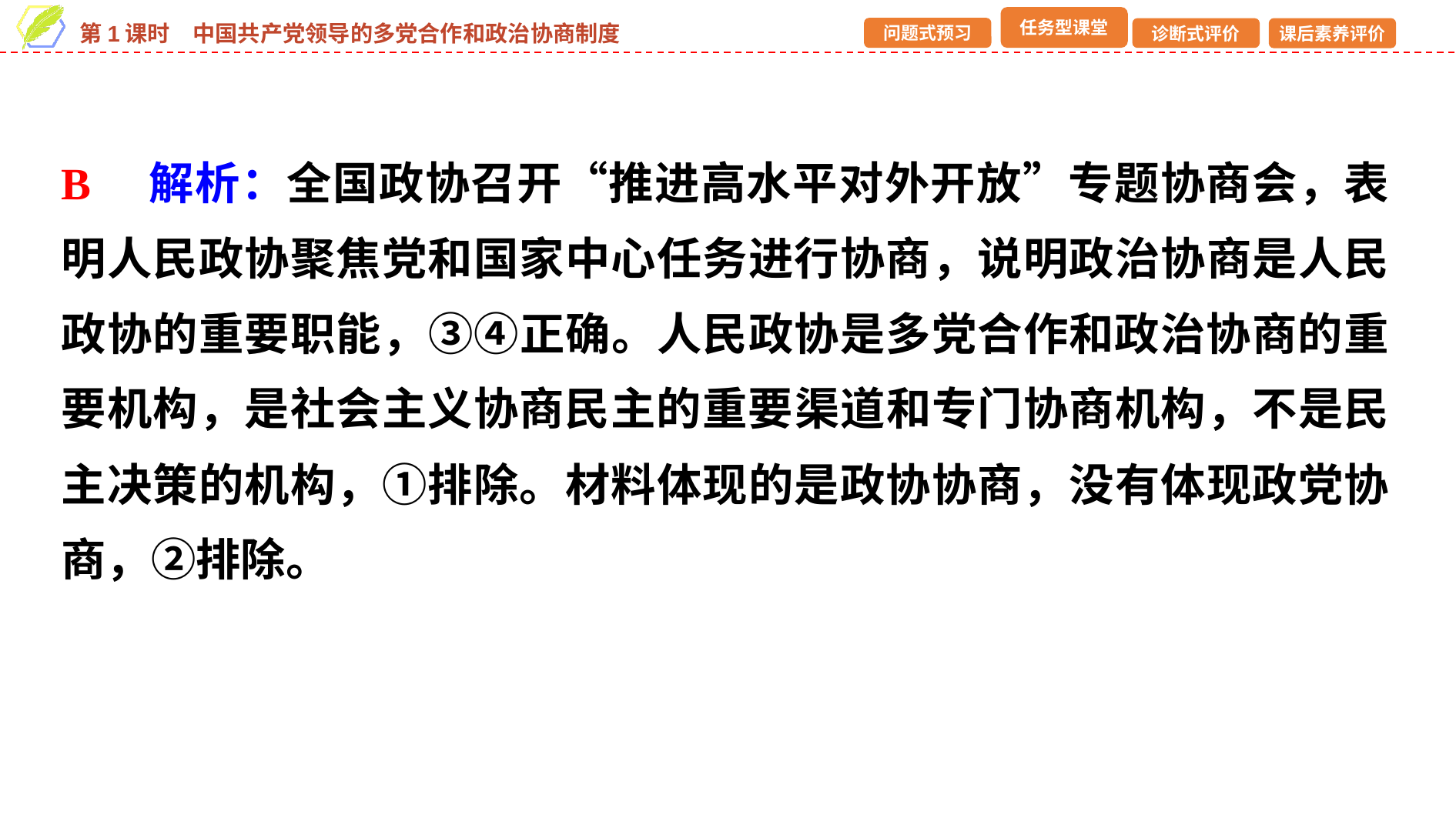

B　解析：全国政协召开“推进高水平对外开放”专题协商会，表明人民政协聚焦党和国家中心任务进行协商，说明政治协商是人民政协的重要职能，③④正确。人民政协是多党合作和政治协商的重要机构，是社会主义协商民主的重要渠道和专门协商机构，不是民主决策的机构，①排除。材料体现的是政协协商，没有体现政党协商，②排除。